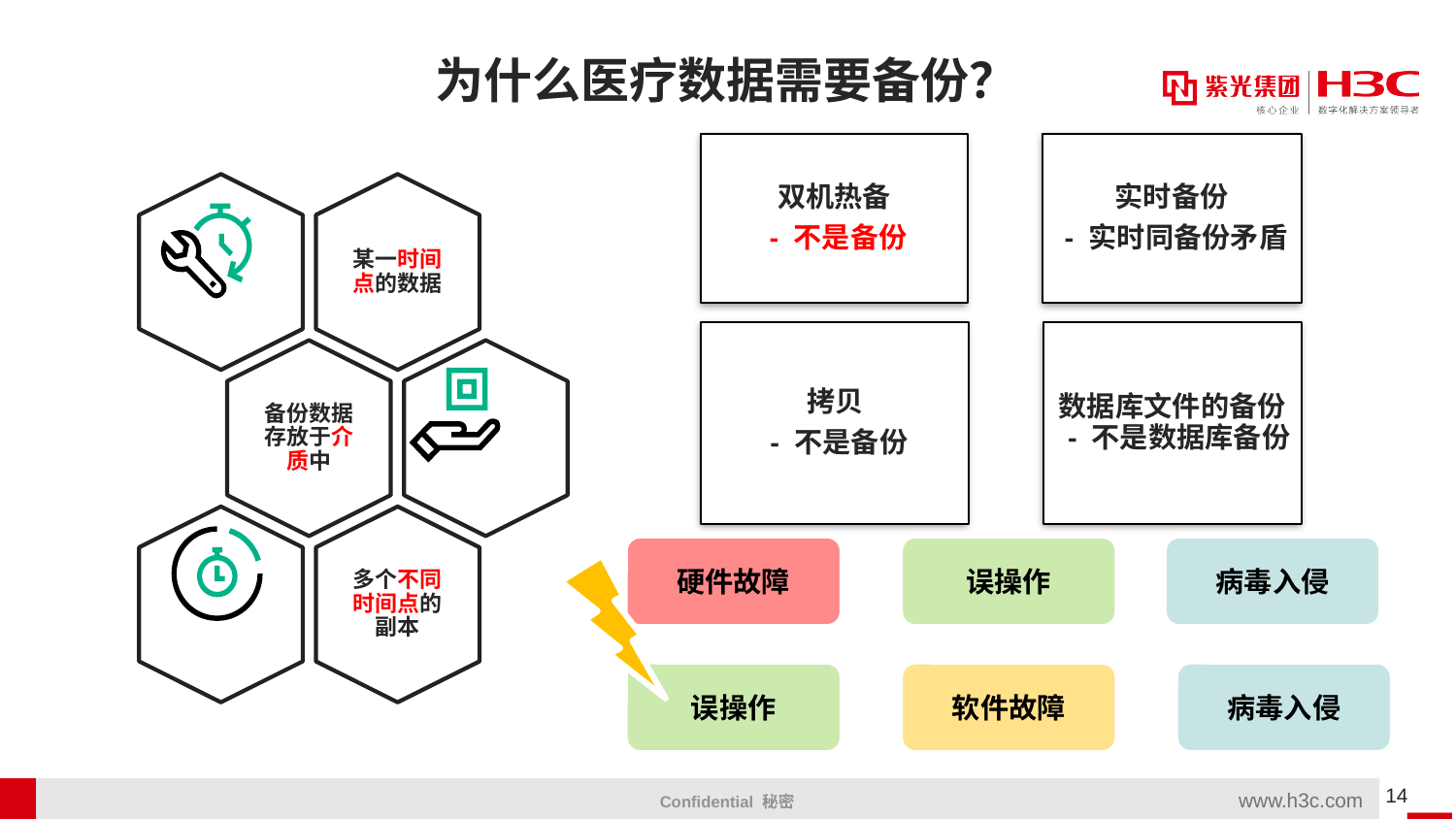

为什么医疗数据需要备份？
某一时间点的数据

备份数据存放于介质中

多个不同时间点的副本

实时备份
 - 实时同备份矛盾

双机热备
 - 不是备份
拷贝
 - 不是备份
数据库文件的备份 - 不是数据库备份
硬件故障
误操作
病毒入侵

误操作
软件故障
病毒入侵